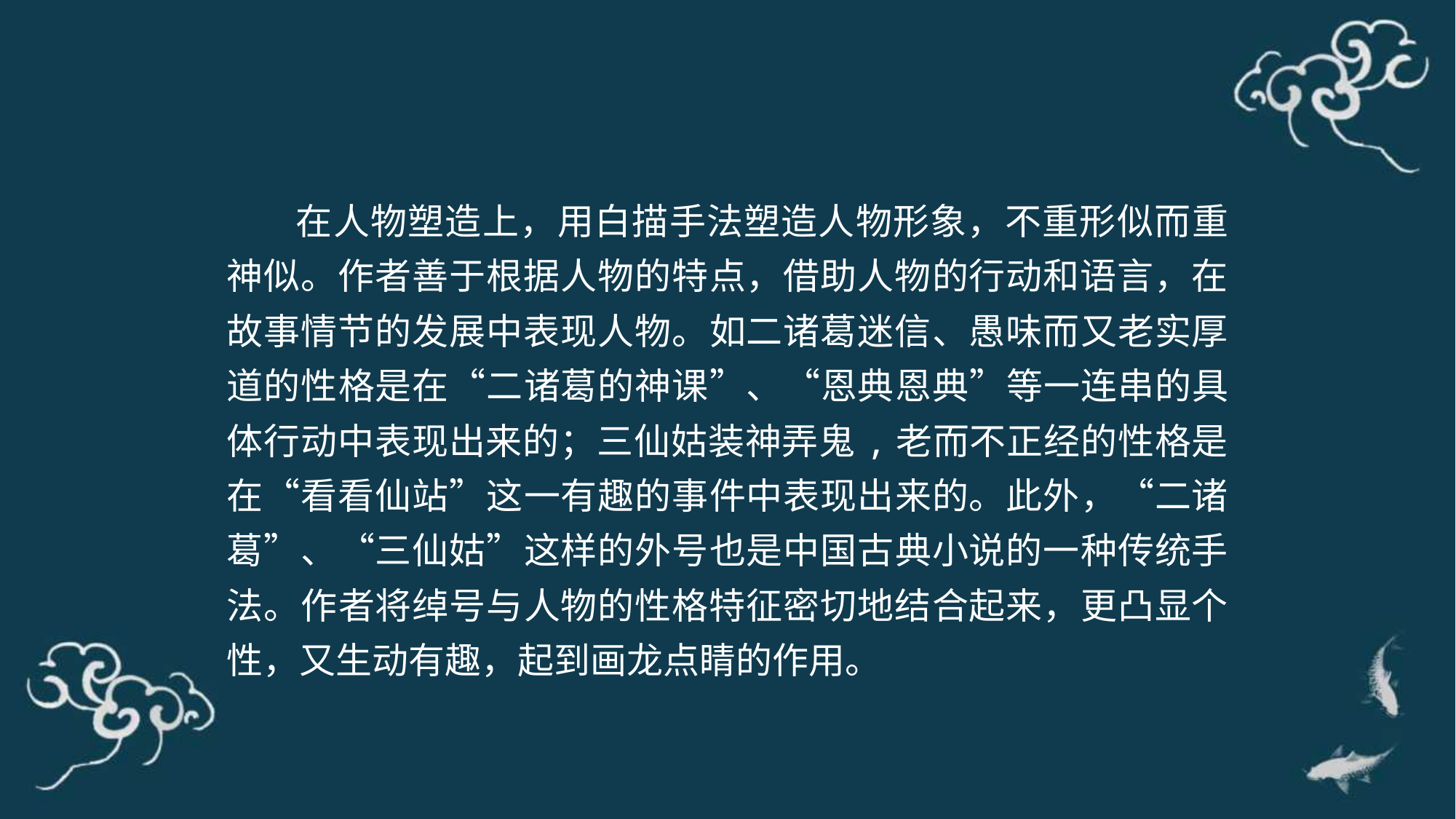

在人物塑造上，用白描手法塑造人物形象，不重形似而重神似。作者善于根据人物的特点，借助人物的行动和语言，在故事情节的发展中表现人物。如二诸葛迷信、愚味而又老实厚道的性格是在“二诸葛的神课”、“恩典恩典”等一连串的具体行动中表现出来的；三仙姑装神弄鬼,老而不正经的性格是在“看看仙站”这一有趣的事件中表现出来的。此外，“二诸葛”、“三仙姑”这样的外号也是中国古典小说的一种传统手法。作者将绰号与人物的性格特征密切地结合起来，更凸显个性，又生动有趣，起到画龙点睛的作用。